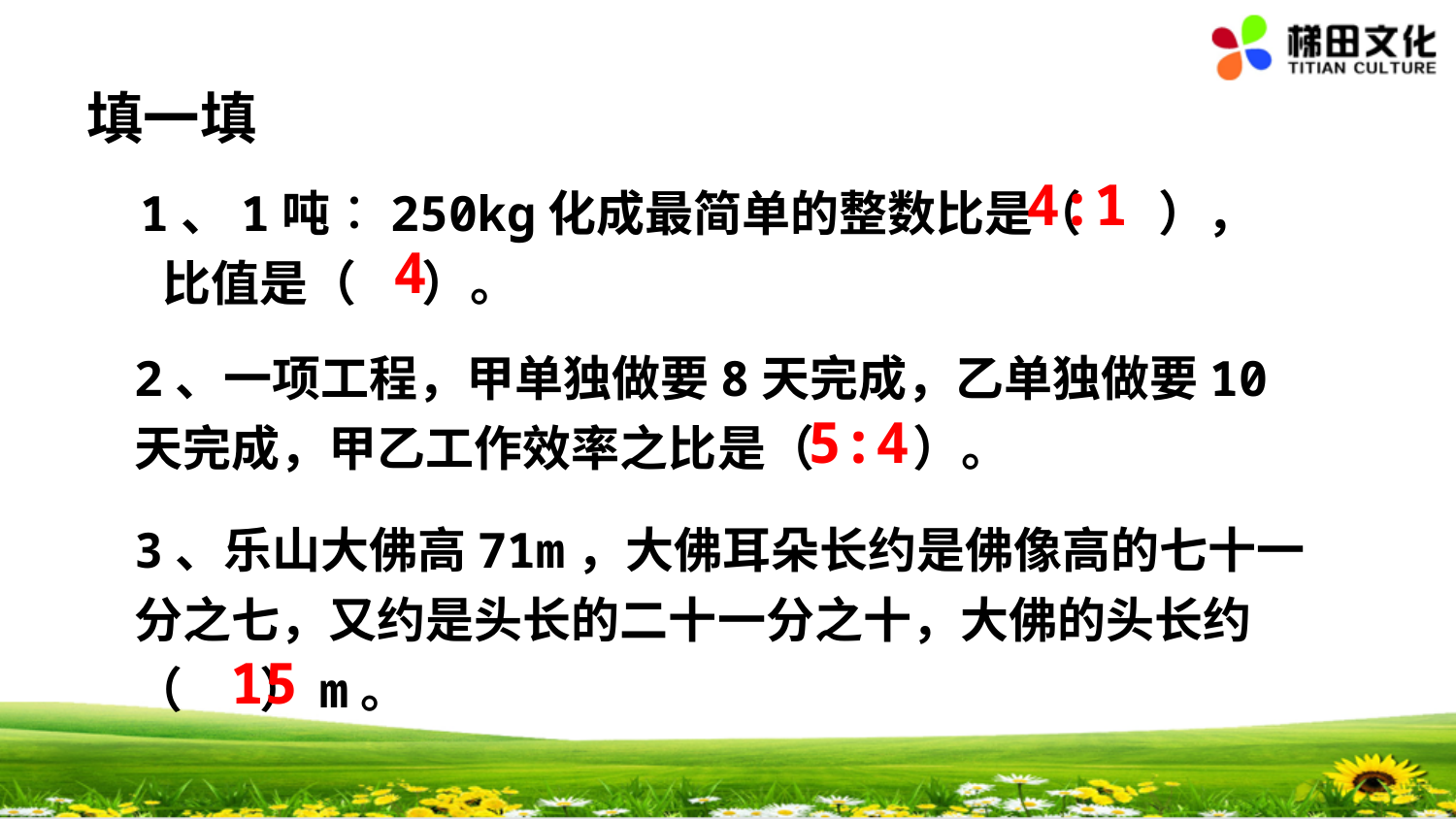

填一填
1、1吨︰250kg化成最简单的整数比是（       ），        比值是（      ）。
4:1
4
2、一项工程，甲单独做要8天完成，乙单独做要10天完成，甲乙工作效率之比是（         ）。
5:4
3、乐山大佛高71m，大佛耳朵长约是佛像高的七十一分之七，又约是头长的二十一分之十，大佛的头长约
（       ）m。
15